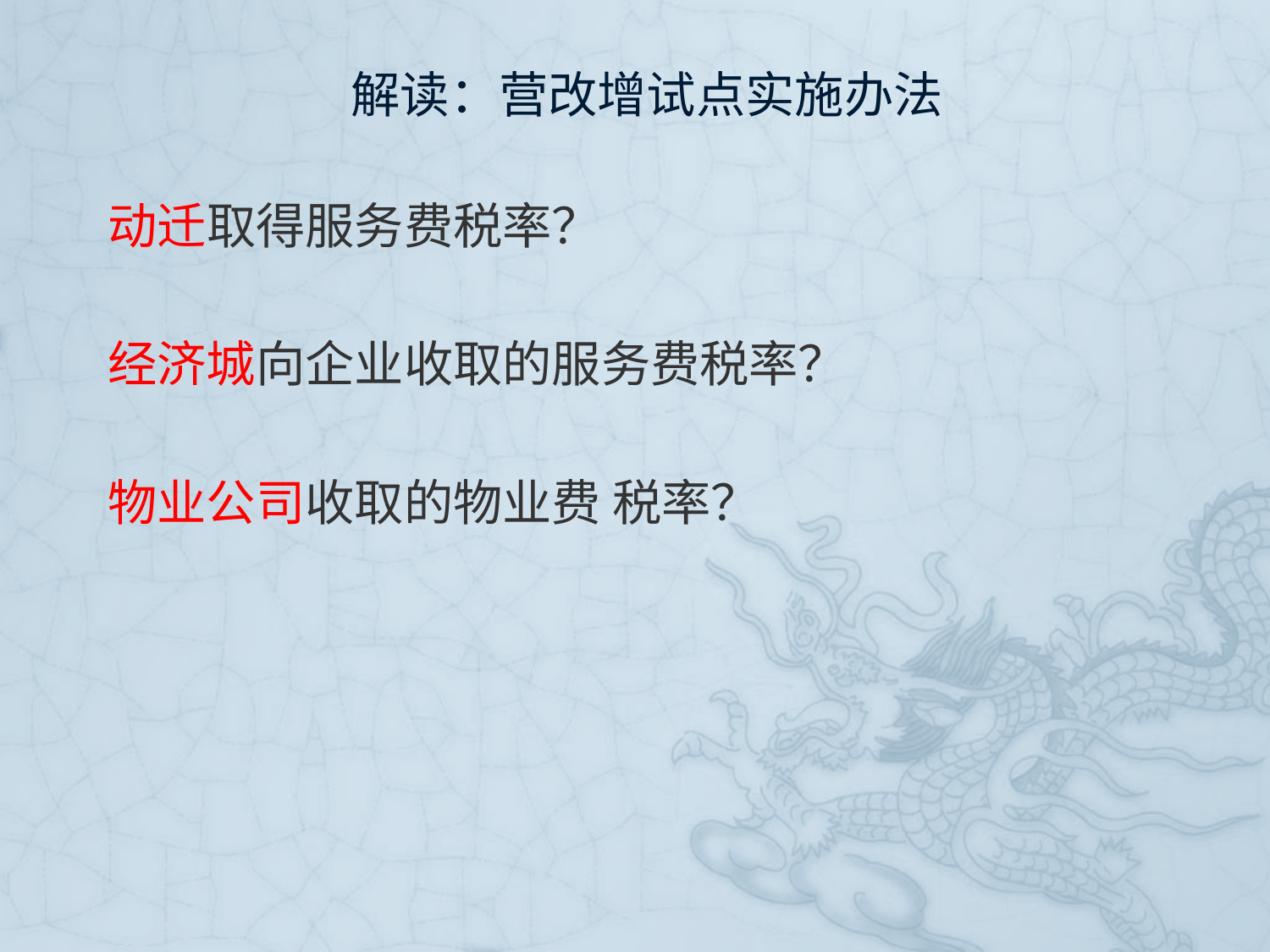

# 解读：营改增试点实施办法
动迁取得服务费税率？

经济城向企业收取的服务费税率？

物业公司收取的物业费 税率？